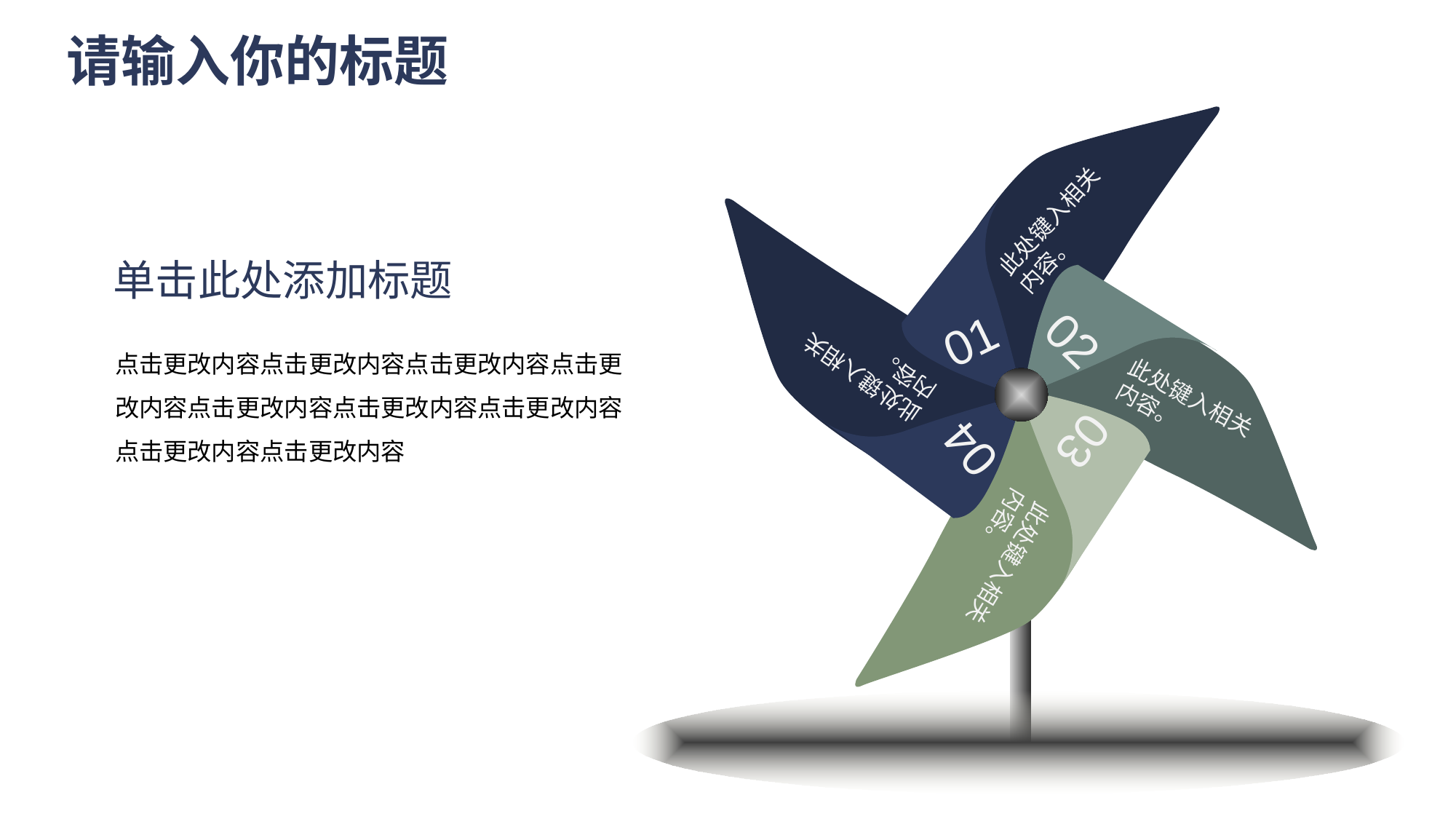

此处键入相关内容。

01
02

此处键入相关内容。

此处键入相关内容。

04
03
此处键入相关内容。
单击此处添加标题
点击更改内容点击更改内容点击更改内容点击更改内容点击更改内容点击更改内容点击更改内容点击更改内容点击更改内容